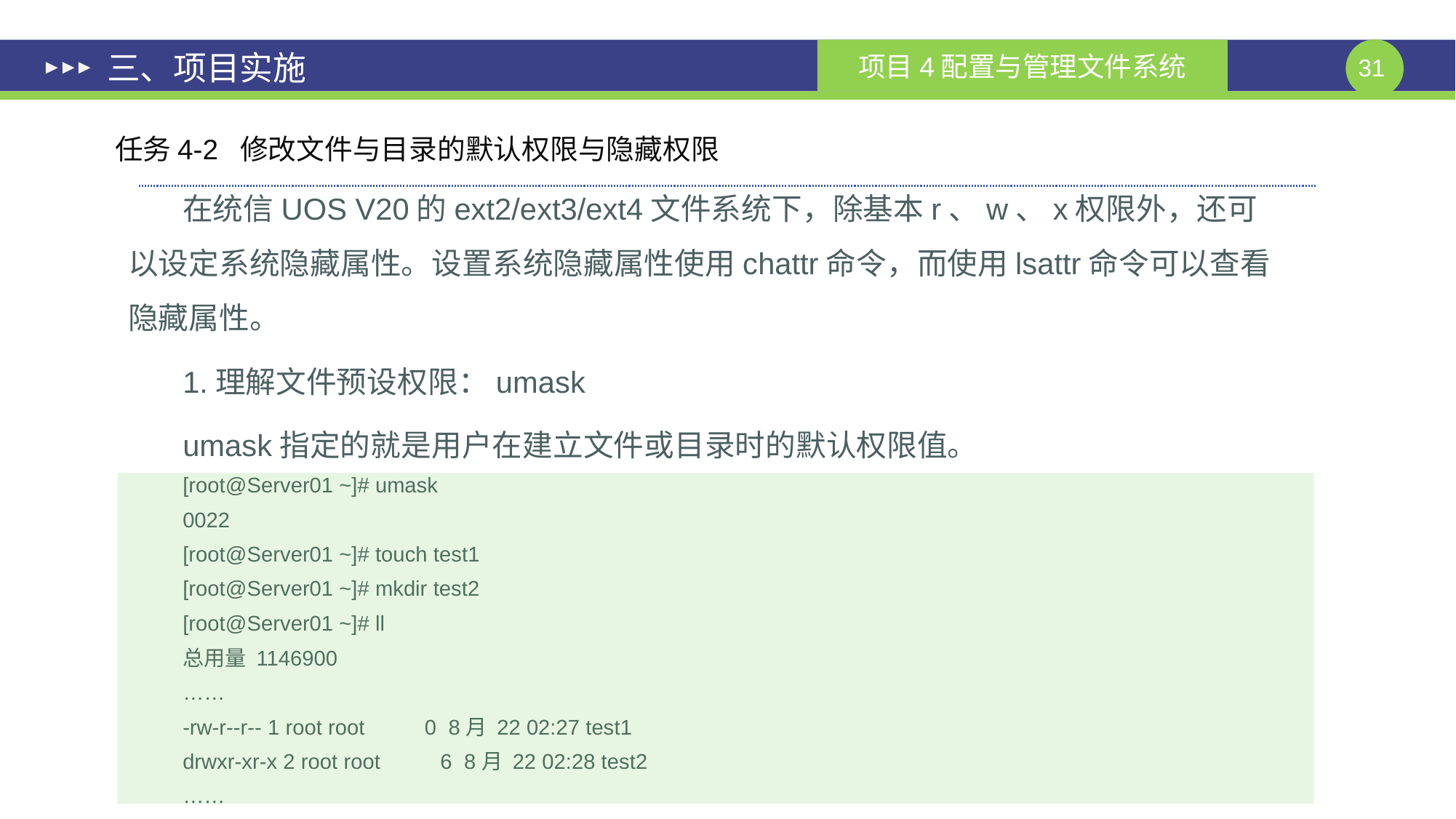

# 三、项目实施
任务4-2  修改文件与目录的默认权限与隐藏权限
在统信UOS V20的ext2/ext3/ext4文件系统下，除基本r、w、x权限外，还可以设定系统隐藏属性。设置系统隐藏属性使用chattr命令，而使用lsattr命令可以查看隐藏属性。
1.理解文件预设权限：umask
umask指定的就是用户在建立文件或目录时的默认权限值。
[root@Server01 ~]# umask
0022
[root@Server01 ~]# touch test1
[root@Server01 ~]# mkdir test2
[root@Server01 ~]# ll
总用量 1146900
……
-rw-r--r-- 1 root root          0  8月 22 02:27 test1
drwxr-xr-x 2 root root          6  8月 22 02:28 test2
……